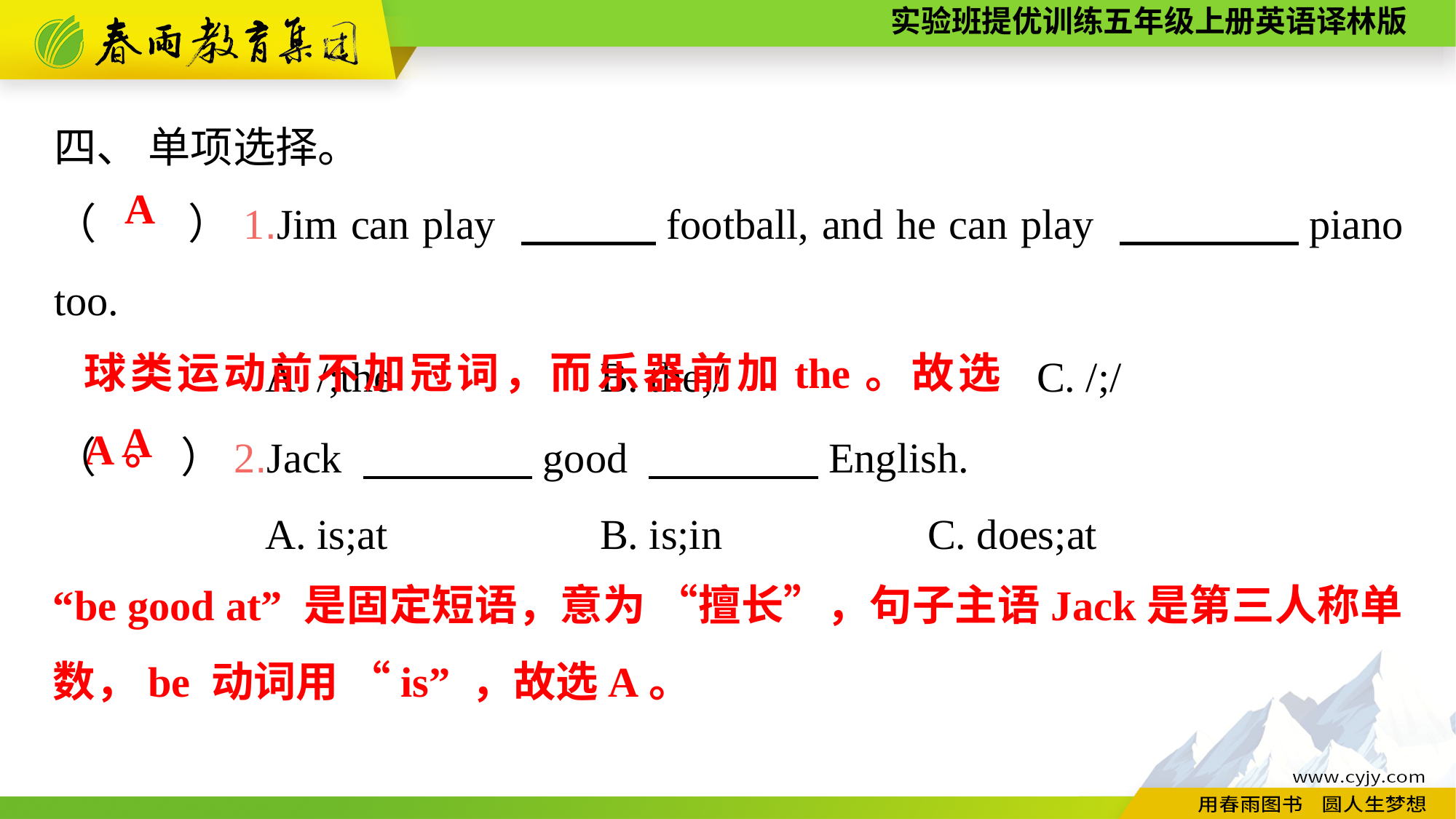

四、 单项选择。
（　　）1.Jim can play 　　　football, and he can play 　　　　piano too.
                    A. /;the		B. the;/			C. /;/
A
球类运动前不加冠词，而乐器前加the。故选A。
（　　）2.Jack 　　　　good 　　　　English.
                    A. is;at		B. is;in		C. does;at
A
“be good at” 是固定短语，意为 “擅长”，句子主语Jack是第三人称单数，be 动词用 “is” ，故选A。